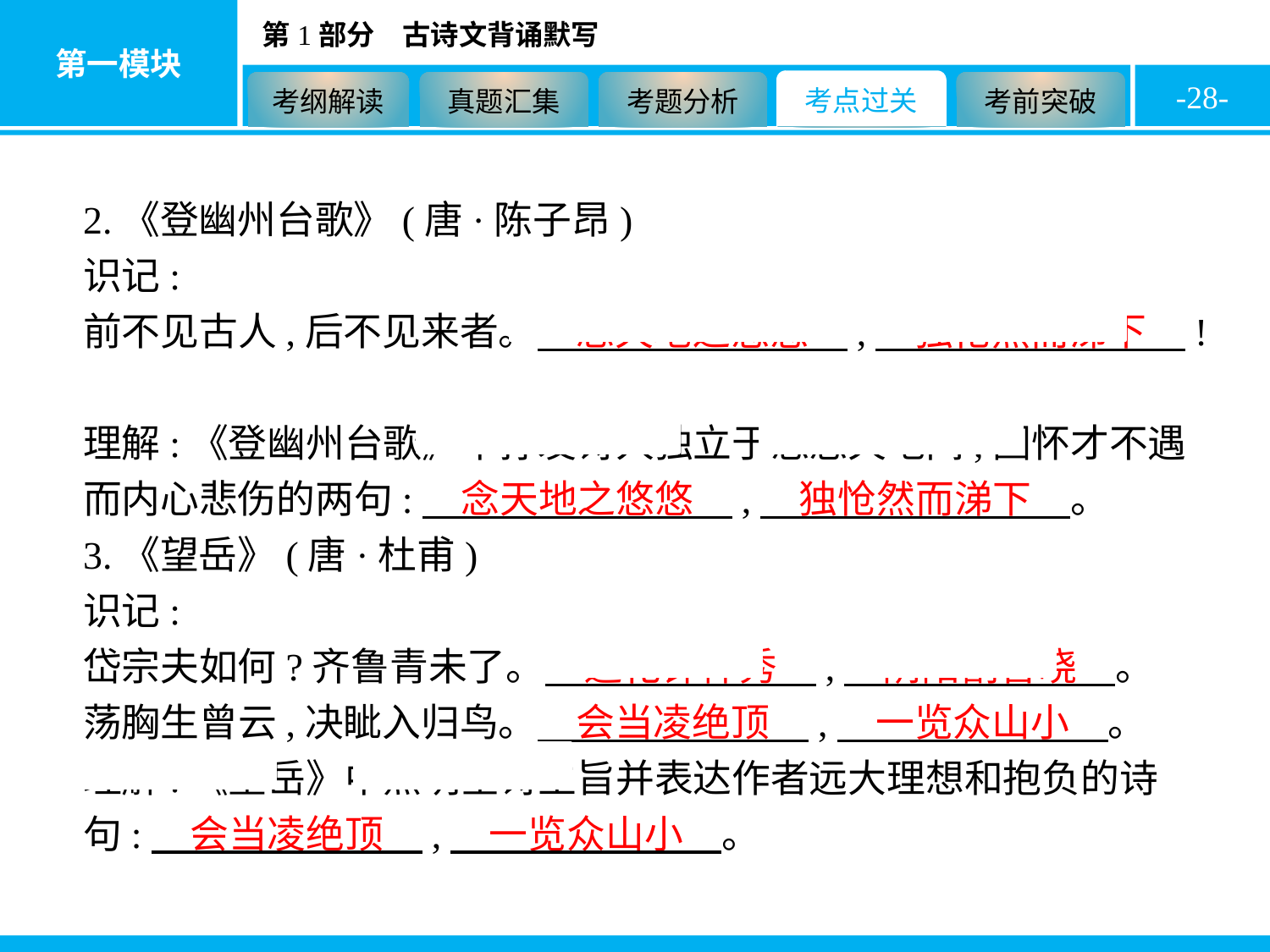

-28-
2.《登幽州台歌》(唐·陈子昂)
识记:
前不见古人,后不见来者。　念天地之悠悠　,　独怆然而涕下　!
理解:《登幽州台歌》中抒发诗人独立于悠悠天地间,因怀才不遇而内心悲伤的两句:　念天地之悠悠　,　独怆然而涕下　。
3.《望岳》(唐·杜甫)
识记:
岱宗夫如何?齐鲁青未了。　造化钟神秀　,　阴阳割昏晓　。
荡胸生曾云,决眦入归鸟。　会当凌绝顶　,　一览众山小　。
理解:《望岳》中点明全诗主旨并表达作者远大理想和抱负的诗句:　会当凌绝顶　,　一览众山小　。